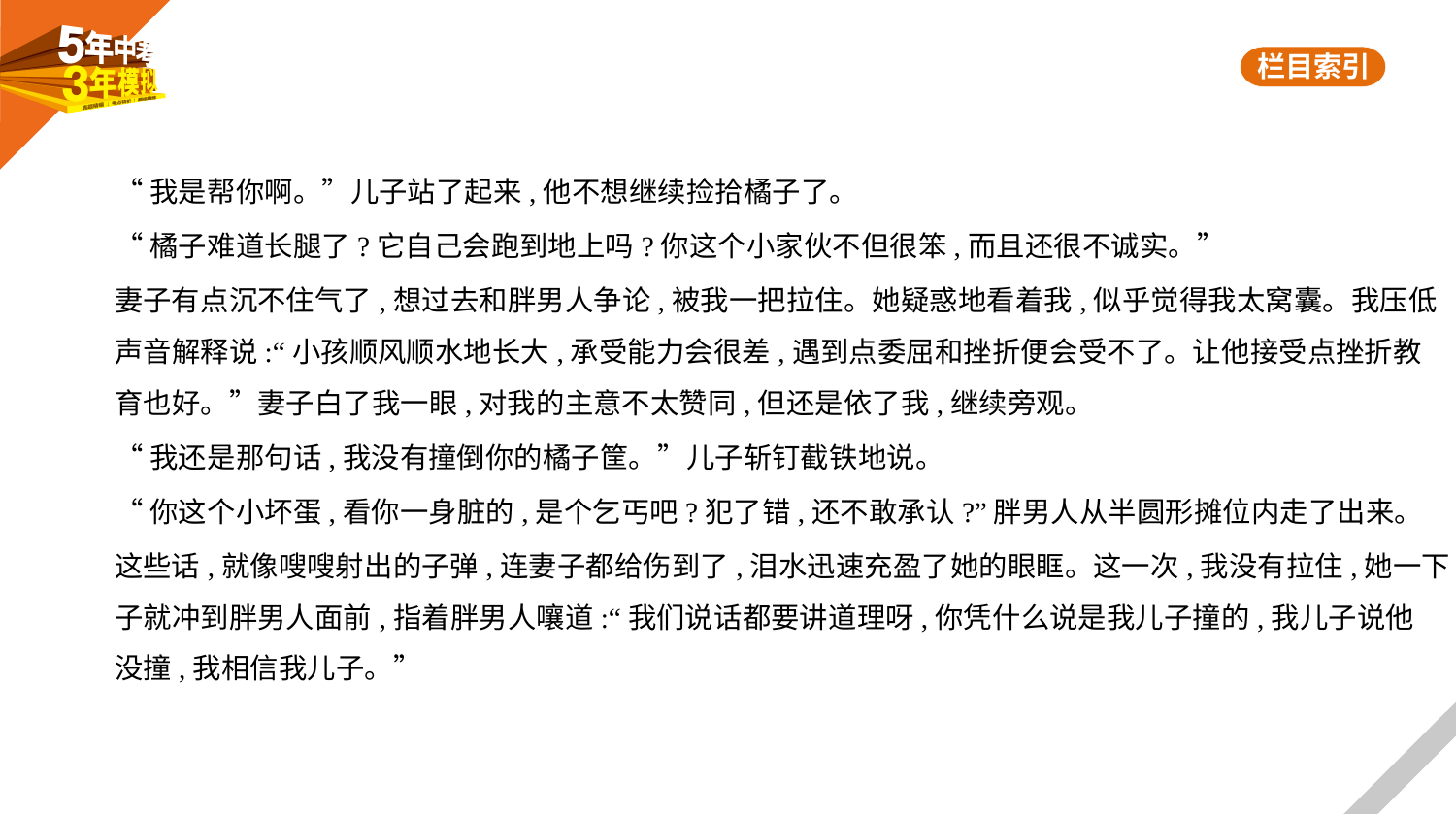

“我是帮你啊。”儿子站了起来,他不想继续捡拾橘子了。
“橘子难道长腿了?它自己会跑到地上吗?你这个小家伙不但很笨,而且还很不诚实。”
妻子有点沉不住气了,想过去和胖男人争论,被我一把拉住。她疑惑地看着我,似乎觉得我太窝囊。我压低
声音解释说:“小孩顺风顺水地长大,承受能力会很差,遇到点委屈和挫折便会受不了。让他接受点挫折教
育也好。”妻子白了我一眼,对我的主意不太赞同,但还是依了我,继续旁观。
“我还是那句话,我没有撞倒你的橘子筐。”儿子斩钉截铁地说。
“你这个小坏蛋,看你一身脏的,是个乞丐吧?犯了错,还不敢承认?”胖男人从半圆形摊位内走了出来。
这些话,就像嗖嗖射出的子弹,连妻子都给伤到了,泪水迅速充盈了她的眼眶。这一次,我没有拉住,她一下
子就冲到胖男人面前,指着胖男人嚷道:“我们说话都要讲道理呀,你凭什么说是我儿子撞的,我儿子说他
没撞,我相信我儿子。”